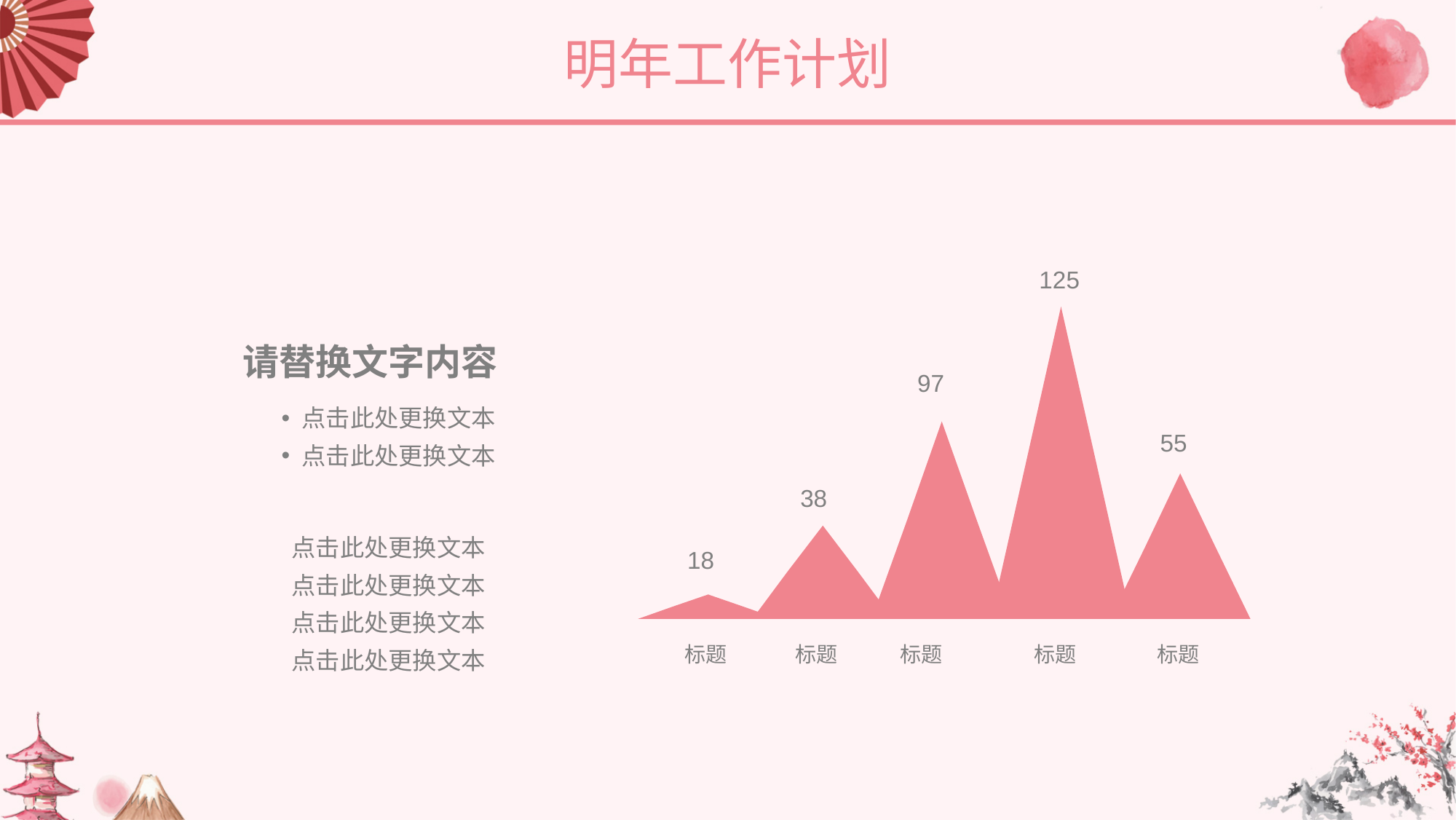

明年工作计划

125

97

55

38

18

标题
标题
标题
标题
标题
请替换文字内容
点击此处更换文本
点击此处更换文本
点击此处更换文本
点击此处更换文本
点击此处更换文本
点击此处更换文本